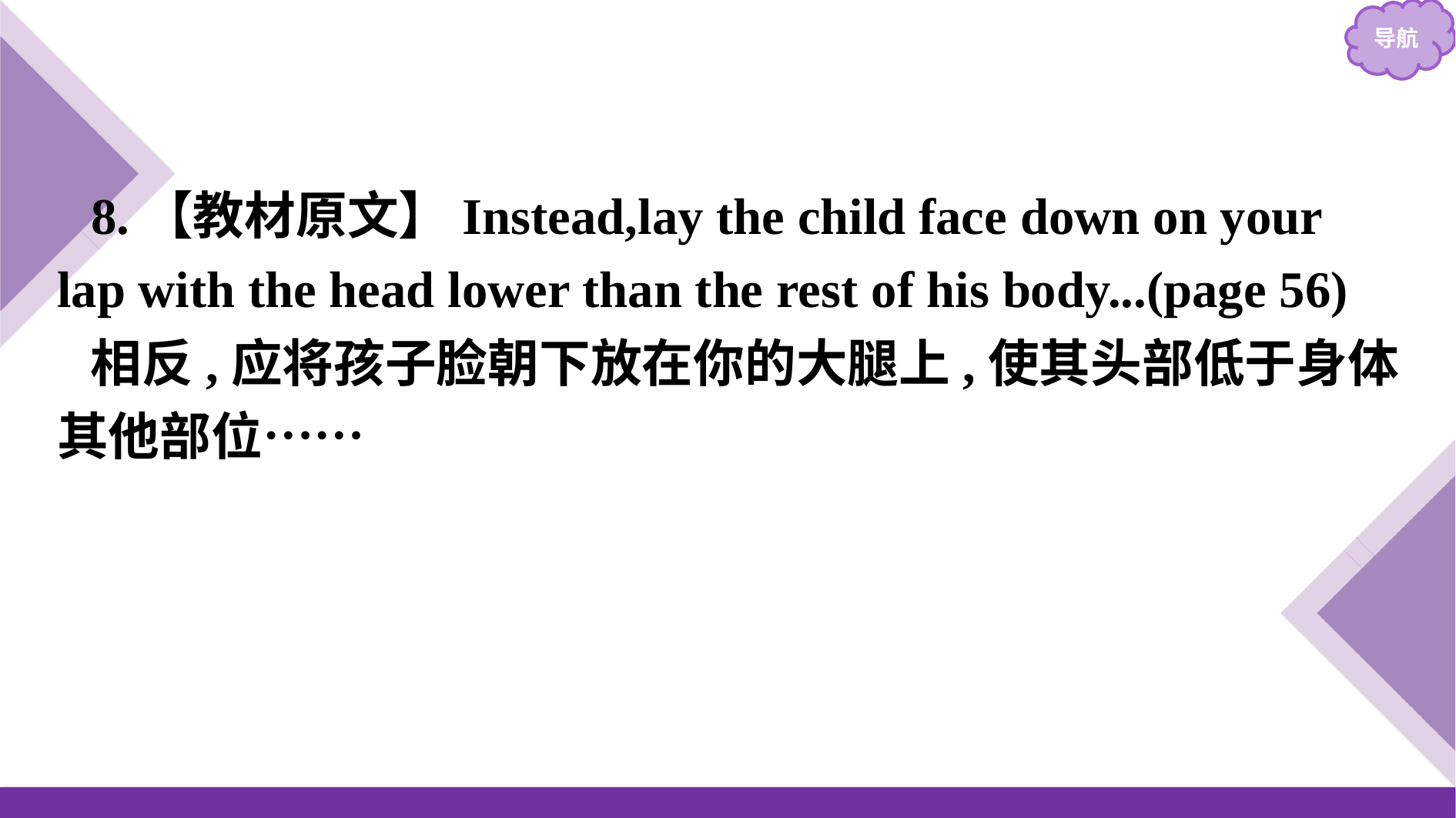

8.【教材原文】Instead,lay the child face down on your lap with the head lower than the rest of his body...(page 56)
相反,应将孩子脸朝下放在你的大腿上,使其头部低于身体其他部位……